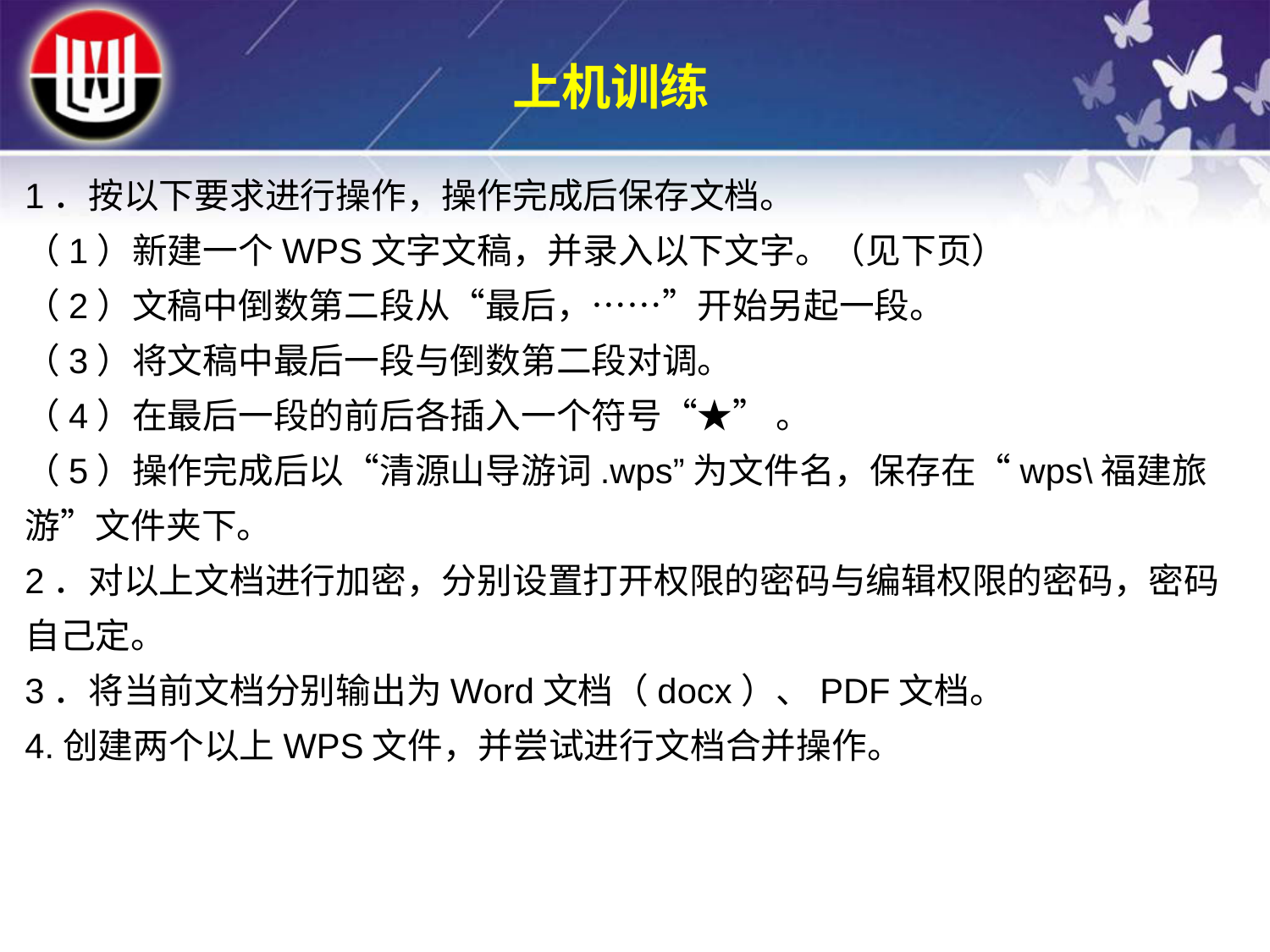

上机训练
1．按以下要求进行操作，操作完成后保存文档。（1）新建一个WPS文字文稿，并录入以下文字。（见下页）
（2）文稿中倒数第二段从“最后，……”开始另起一段。
（3）将文稿中最后一段与倒数第二段对调。
（4）在最后一段的前后各插入一个符号“★” 。
（5）操作完成后以“清源山导游词.wps”为文件名，保存在“wps\福建旅游”文件夹下。
2．对以上文档进行加密，分别设置打开权限的密码与编辑权限的密码，密码自己定。
3．将当前文档分别输出为Word文档（docx）、PDF文档。
4.创建两个以上WPS文件，并尝试进行文档合并操作。